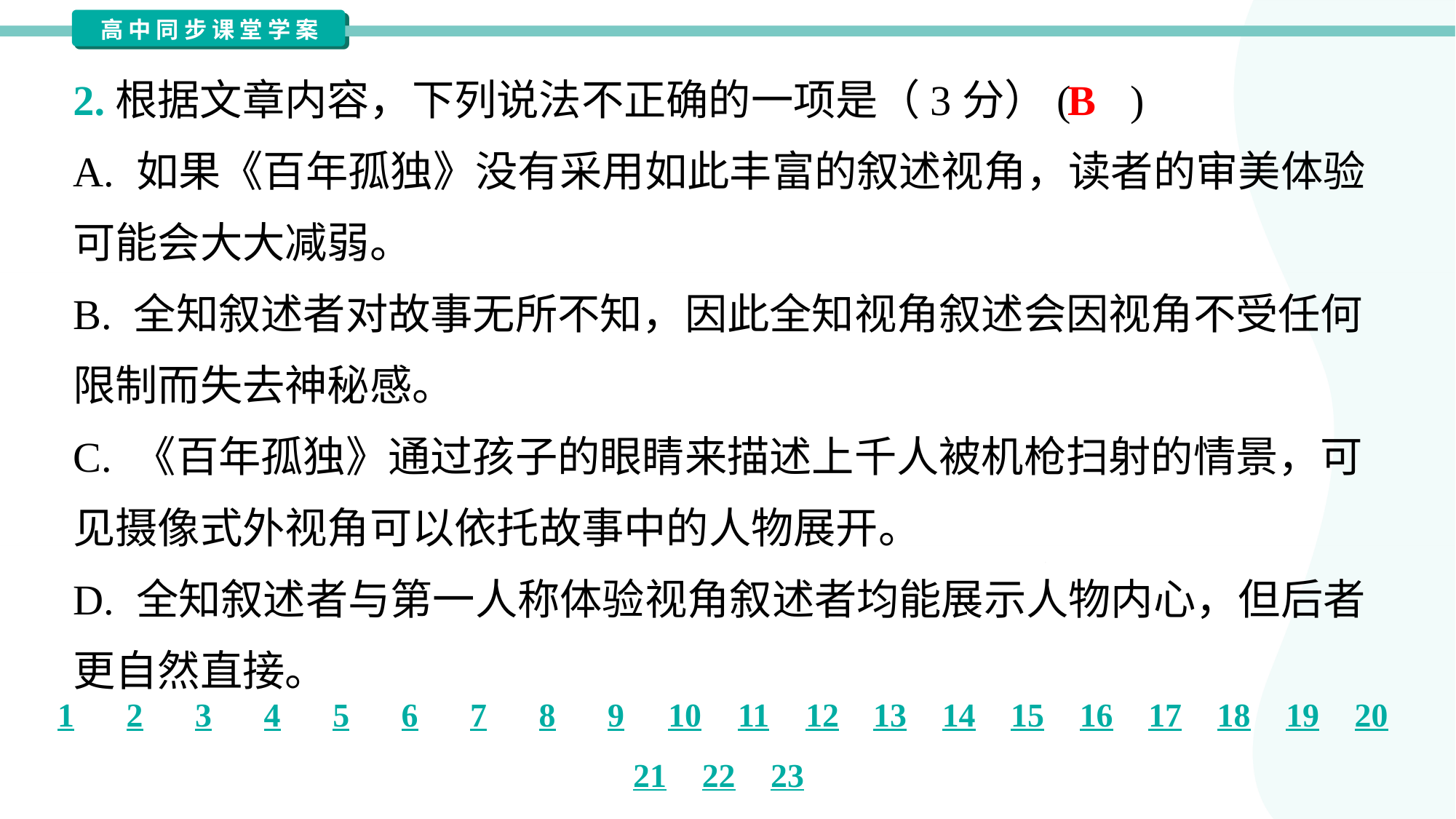

2.根据文章内容，下列说法不正确的一项是（3分）(     )
B
A. 如果《百年孤独》没有采用如此丰富的叙述视角，读者的审美体验
可能会大大减弱。
B. 全知叙述者对故事无所不知，因此全知视角叙述会因视角不受任何
限制而失去神秘感。
C. 《百年孤独》通过孩子的眼睛来描述上千人被机枪扫射的情景，可
见摄像式外视角可以依托故事中的人物展开。
D. 全知叙述者与第一人称体验视角叙述者均能展示人物内心，但后者
更自然直接。